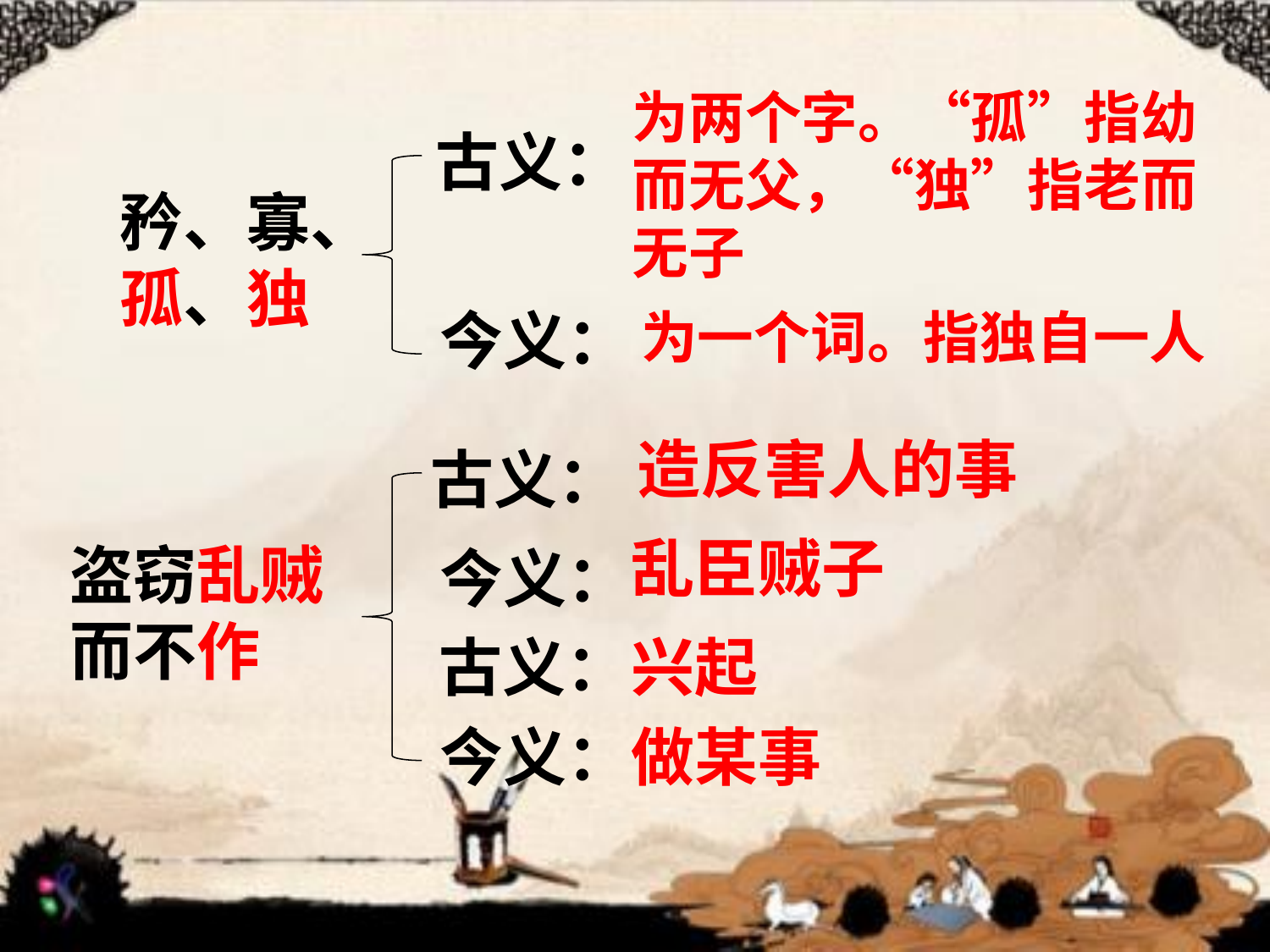

为两个字。“孤”指幼而无父，“独”指老而无子
古义：

矜、寡、孤、独
今义：
为一个词。指独自一人
造反害人的事
古义：

乱臣贼子
盗窃乱贼而不作
今义：
古义：
兴起
今义：
做某事